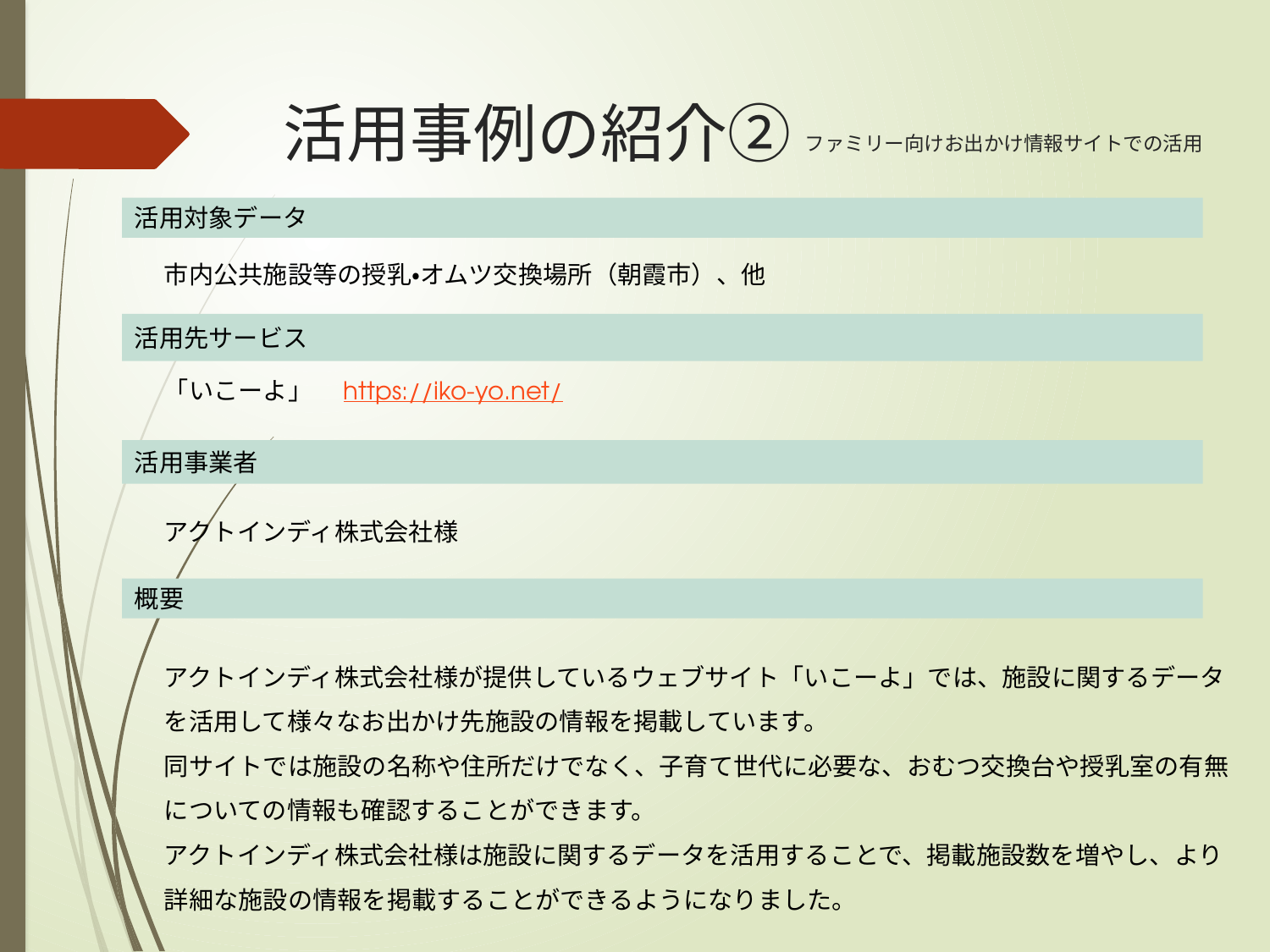

# 活用事例の紹介②
ファミリー向けお出かけ情報サイトでの活用
活用対象データ
市内公共施設等の授乳・オムツ交換場所（朝霞市）、他
活用先サービス
「いこーよ」　https://iko-yo.net/
活用事業者
アクトインディ株式会社様
概要
アクトインディ株式会社様が提供しているウェブサイト「いこーよ」では、施設に関するデータを活用して様々なお出かけ先施設の情報を掲載しています。
同サイトでは施設の名称や住所だけでなく、子育て世代に必要な、おむつ交換台や授乳室の有無についての情報も確認することができます。
アクトインディ株式会社様は施設に関するデータを活用することで、掲載施設数を増やし、より詳細な施設の情報を掲載することができるようになりました。